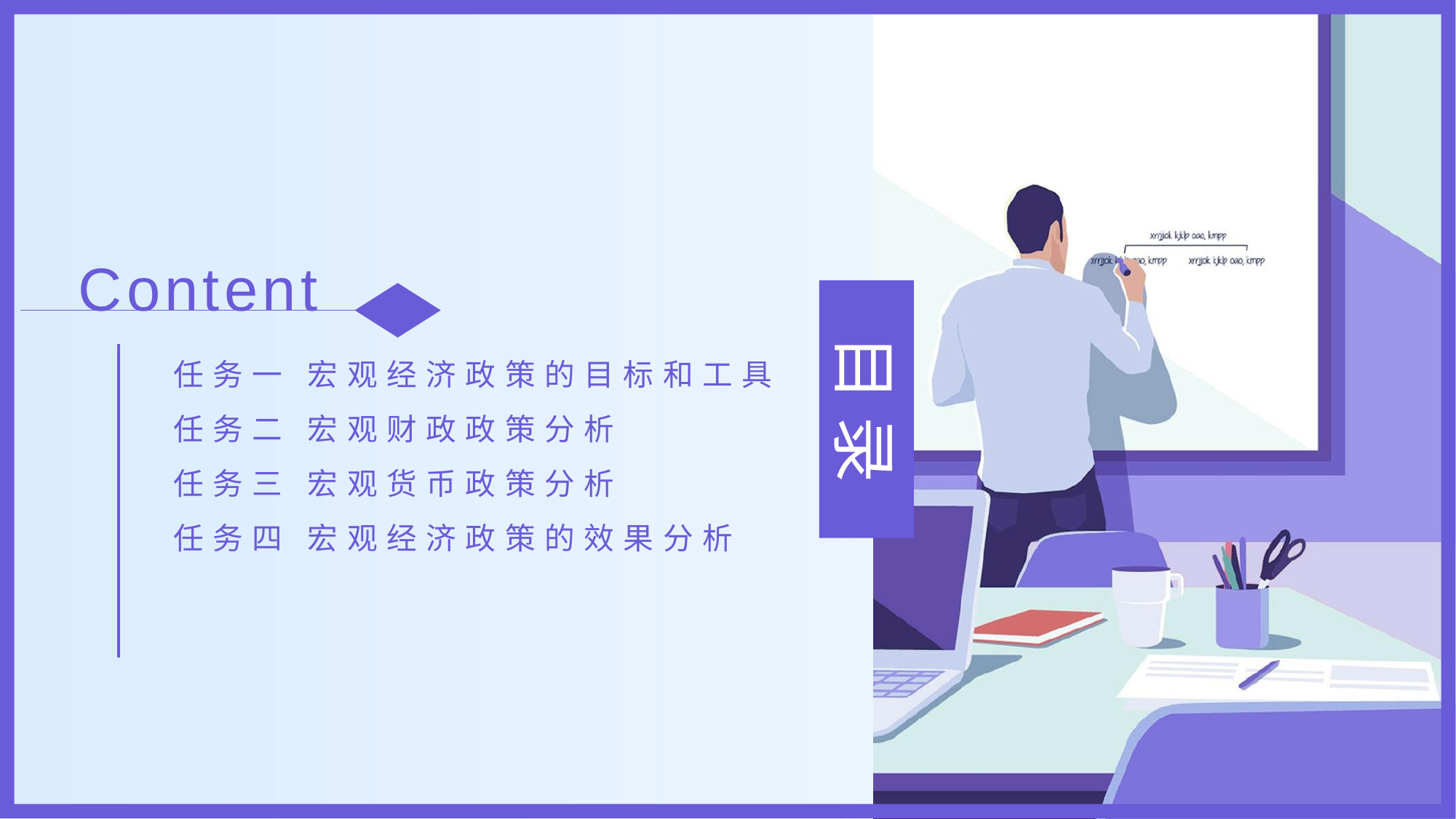

Content

任务一 宏观经济政策的目标和工具
任务二 宏观财政政策分析
任务三 宏观货币政策分析
任务四 宏观经济政策的效果分析
目 录